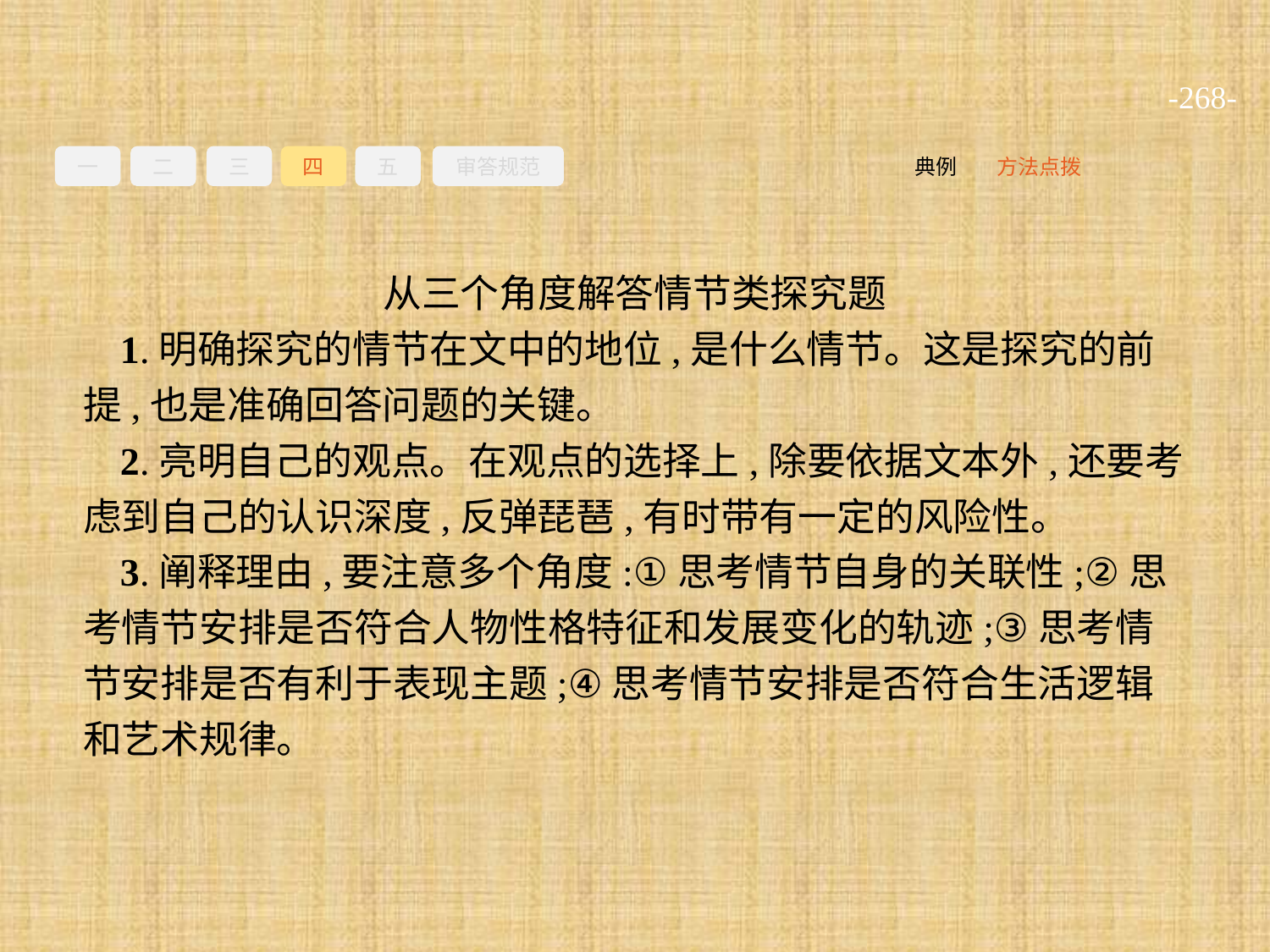

-268-
一
二
三
四
五
审答规范
方法点拨
典例
从三个角度解答情节类探究题
1.明确探究的情节在文中的地位,是什么情节。这是探究的前提,也是准确回答问题的关键。
2.亮明自己的观点。在观点的选择上,除要依据文本外,还要考虑到自己的认识深度,反弹琵琶,有时带有一定的风险性。
3.阐释理由,要注意多个角度:①思考情节自身的关联性;②思考情节安排是否符合人物性格特征和发展变化的轨迹;③思考情节安排是否有利于表现主题;④思考情节安排是否符合生活逻辑和艺术规律。